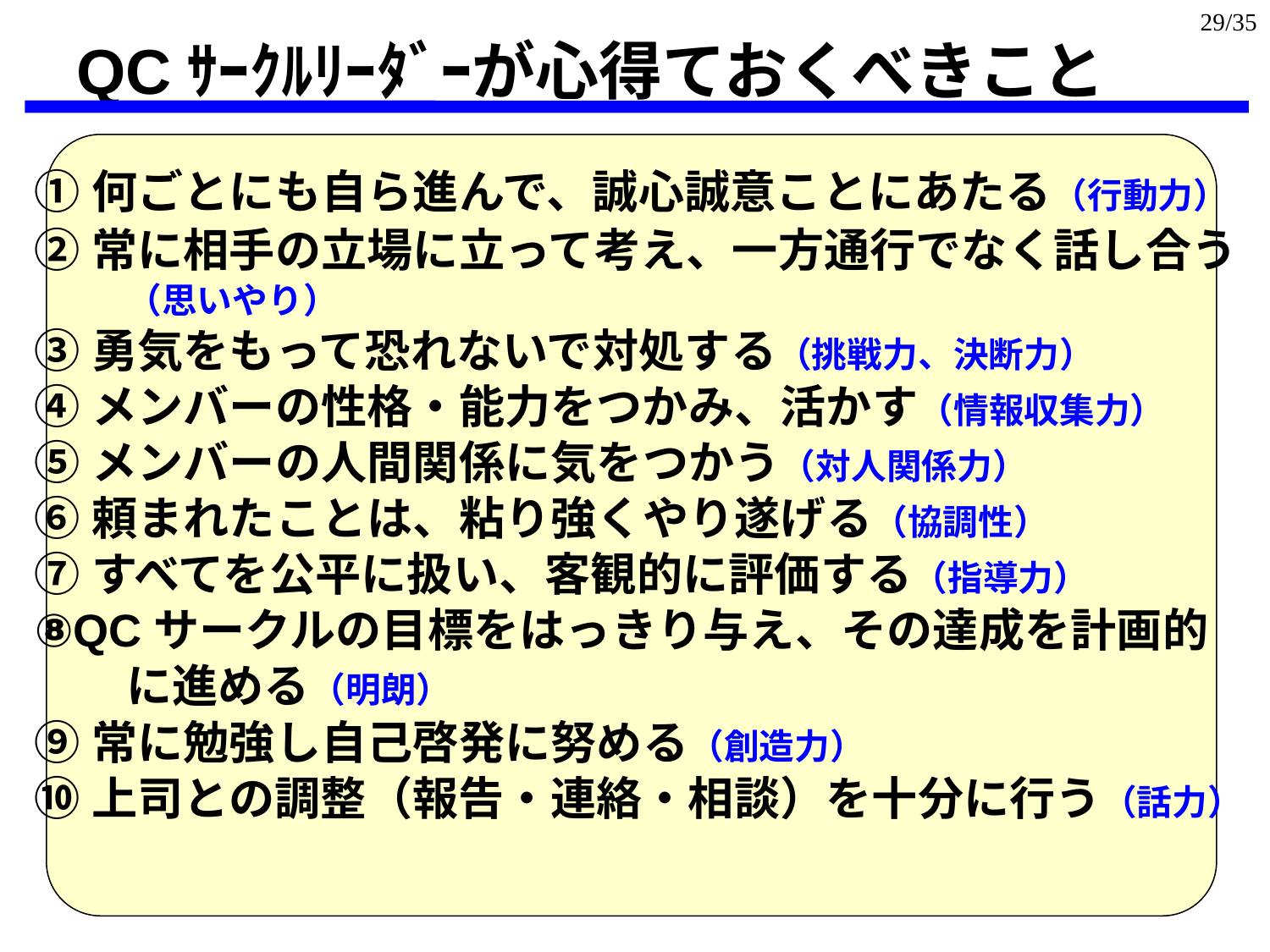

29/35
QCｻｰｸﾙﾘｰﾀﾞｰが心得ておくべきこと

①何ごとにも自ら進んで、誠心誠意ことにあたる（行動力）
②常に相手の立場に立って考え、一方通行でなく話し合う
　　（思いやり）
③勇気をもって恐れないで対処する（挑戦力、決断力）
④メンバーの性格・能力をつかみ、活かす（情報収集力）
⑤メンバーの人間関係に気をつかう（対人関係力）
⑥頼まれたことは、粘り強くやり遂げる（協調性）
⑦すべてを公平に扱い、客観的に評価する（指導力）
⑧QCサークルの目標をはっきり与え、その達成を計画的
　　に進める（明朗）
⑨常に勉強し自己啓発に努める（創造力）
⑩上司との調整（報告・連絡・相談）を十分に行う（話力）